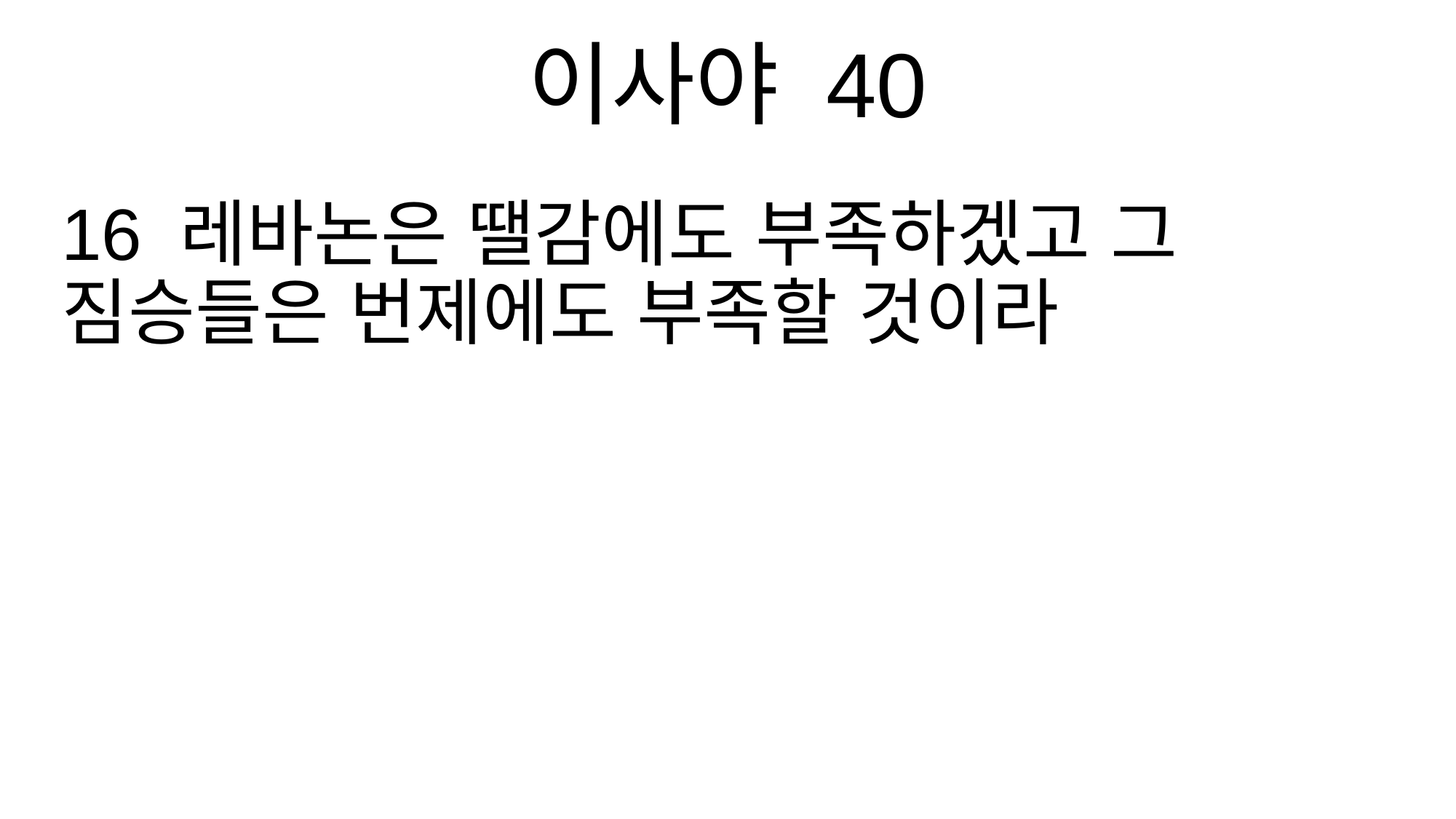

이사야 40
16 레바논은 땔감에도 부족하겠고 그 짐승들은 번제에도 부족할 것이라